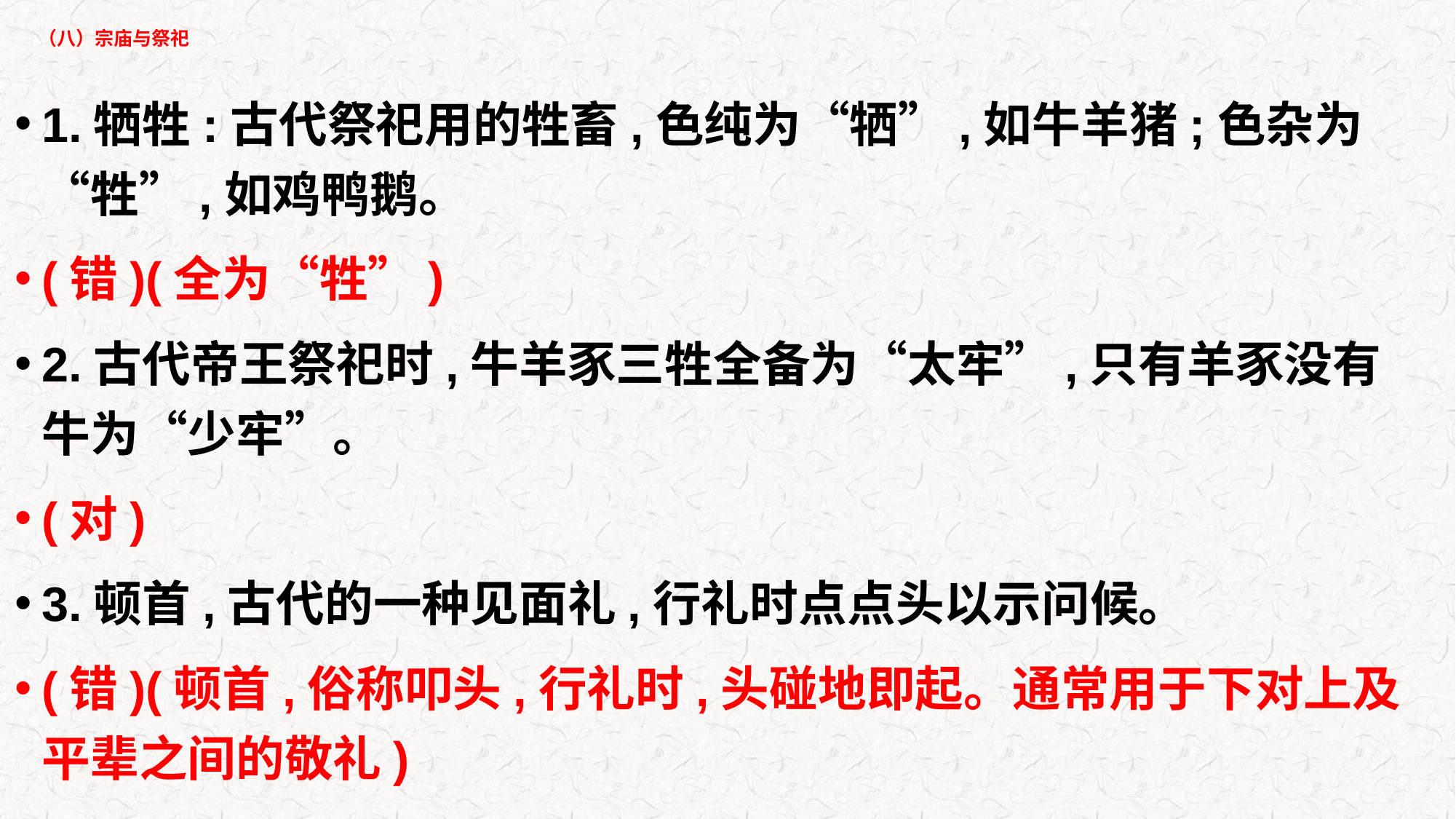

# （八）宗庙与祭祀
1.牺牲:古代祭祀用的牲畜,色纯为“牺”,如牛羊猪;色杂为“牲”,如鸡鸭鹅。
(错)(全为“牲”)
2.古代帝王祭祀时,牛羊豕三牲全备为“太牢”,只有羊豕没有牛为“少牢”。
(对)
3.顿首,古代的一种见面礼,行礼时点点头以示问候。
(错)(顿首,俗称叩头,行礼时,头碰地即起。通常用于下对上及平辈之间的敬礼)